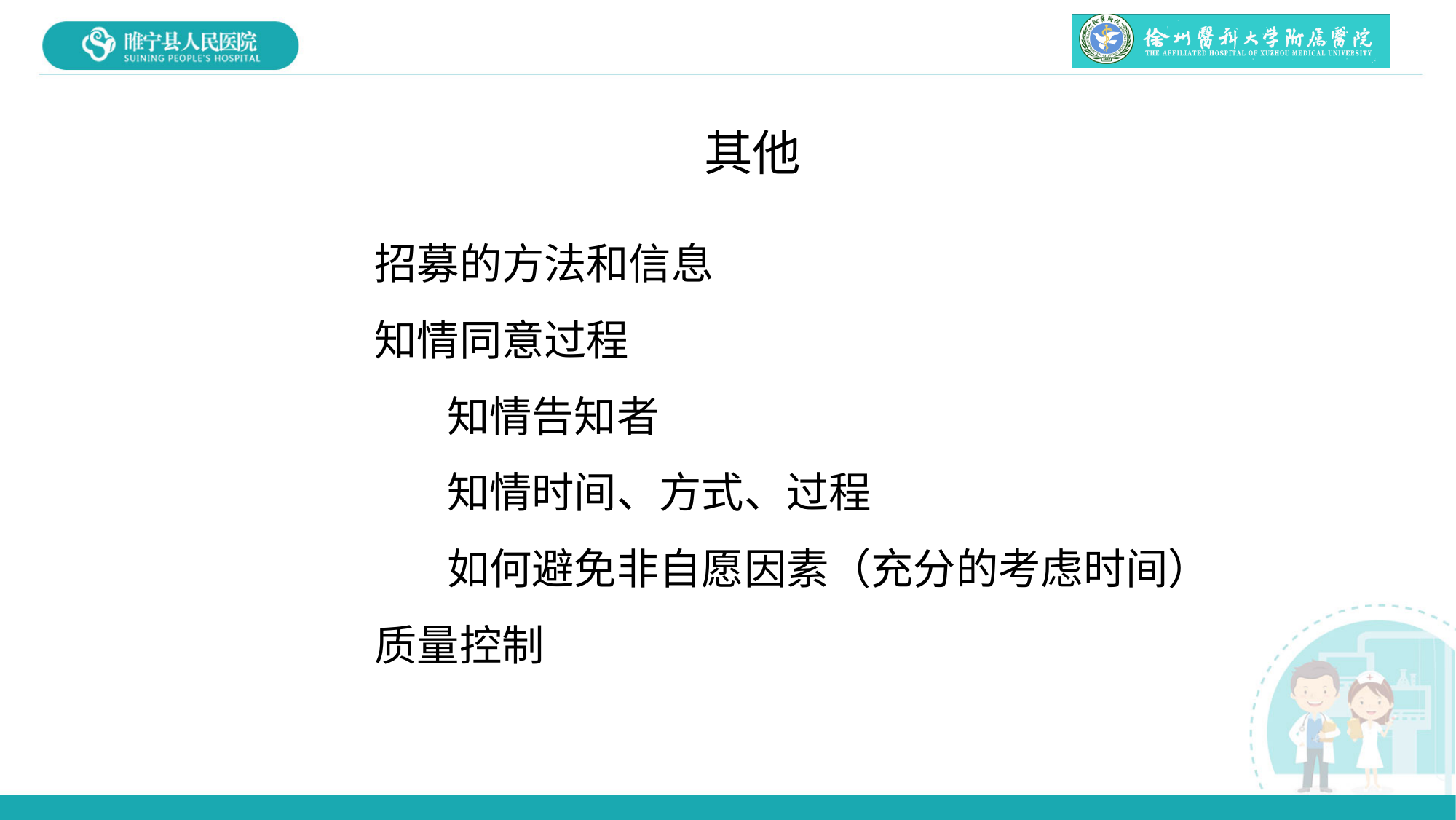

其他
招募的方法和信息
知情同意过程
知情告知者
知情时间、方式、过程
如何避免非自愿因素（充分的考虑时间）
质量控制